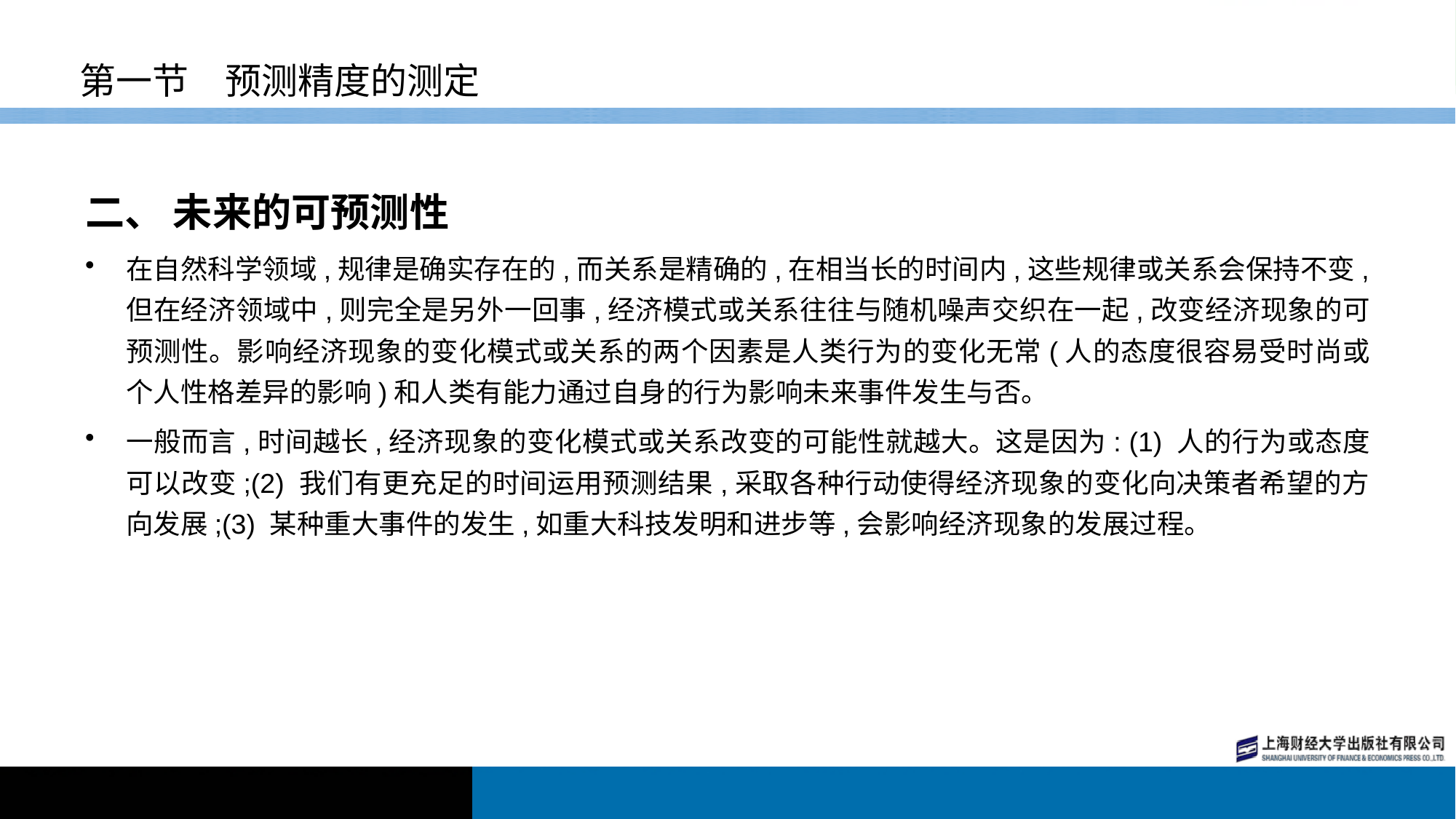

# 第一节　预测精度的测定
二、 未来的可预测性
在自然科学领域,规律是确实存在的,而关系是精确的,在相当长的时间内,这些规律或关系会保持不变,但在经济领域中,则完全是另外一回事,经济模式或关系往往与随机噪声交织在一起,改变经济现象的可预测性。影响经济现象的变化模式或关系的两个因素是人类行为的变化无常(人的态度很容易受时尚或个人性格差异的影响)和人类有能力通过自身的行为影响未来事件发生与否。
一般而言,时间越长,经济现象的变化模式或关系改变的可能性就越大。这是因为: (1) 人的行为或态度可以改变;(2) 我们有更充足的时间运用预测结果,采取各种行动使得经济现象的变化向决策者希望的方向发展;(3) 某种重大事件的发生,如重大科技发明和进步等,会影响经济现象的发展过程。
5